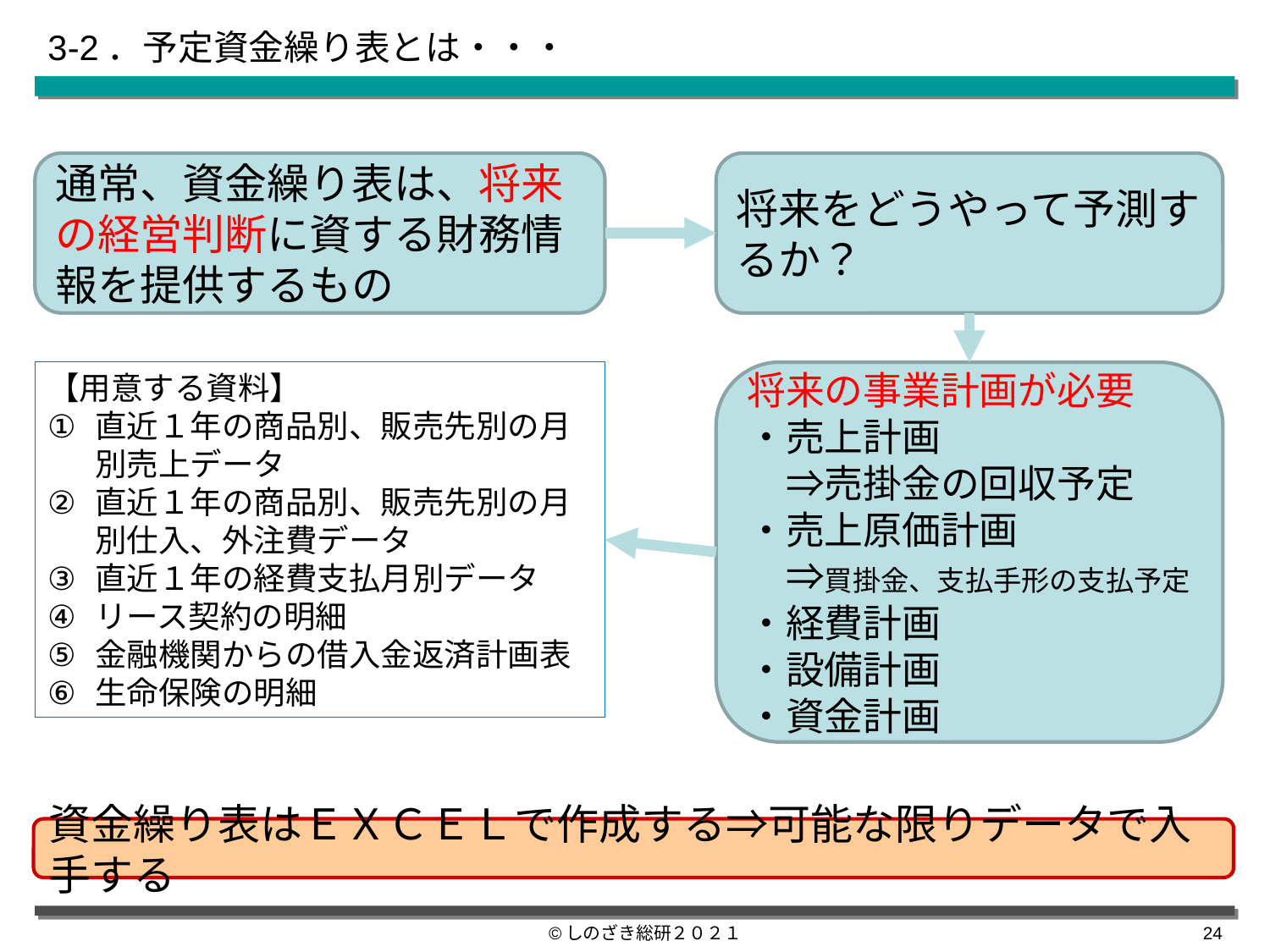

# 3-2．予定資金繰り表とは・・・
通常、資金繰り表は、将来の経営判断に資する財務情報を提供するもの
将来をどうやって予測するか？
【用意する資料】
直近１年の商品別、販売先別の月別売上データ
直近１年の商品別、販売先別の月別仕入、外注費データ
直近１年の経費支払月別データ
リース契約の明細
金融機関からの借入金返済計画表
生命保険の明細
将来の事業計画が必要
・売上計画
　⇒売掛金の回収予定
・売上原価計画
　⇒買掛金、支払手形の支払予定
・経費計画
・設備計画
・資金計画
資金繰り表はＥＸＣＥＬで作成する⇒可能な限りデータで入手する
©しのざき総研２０２１
24